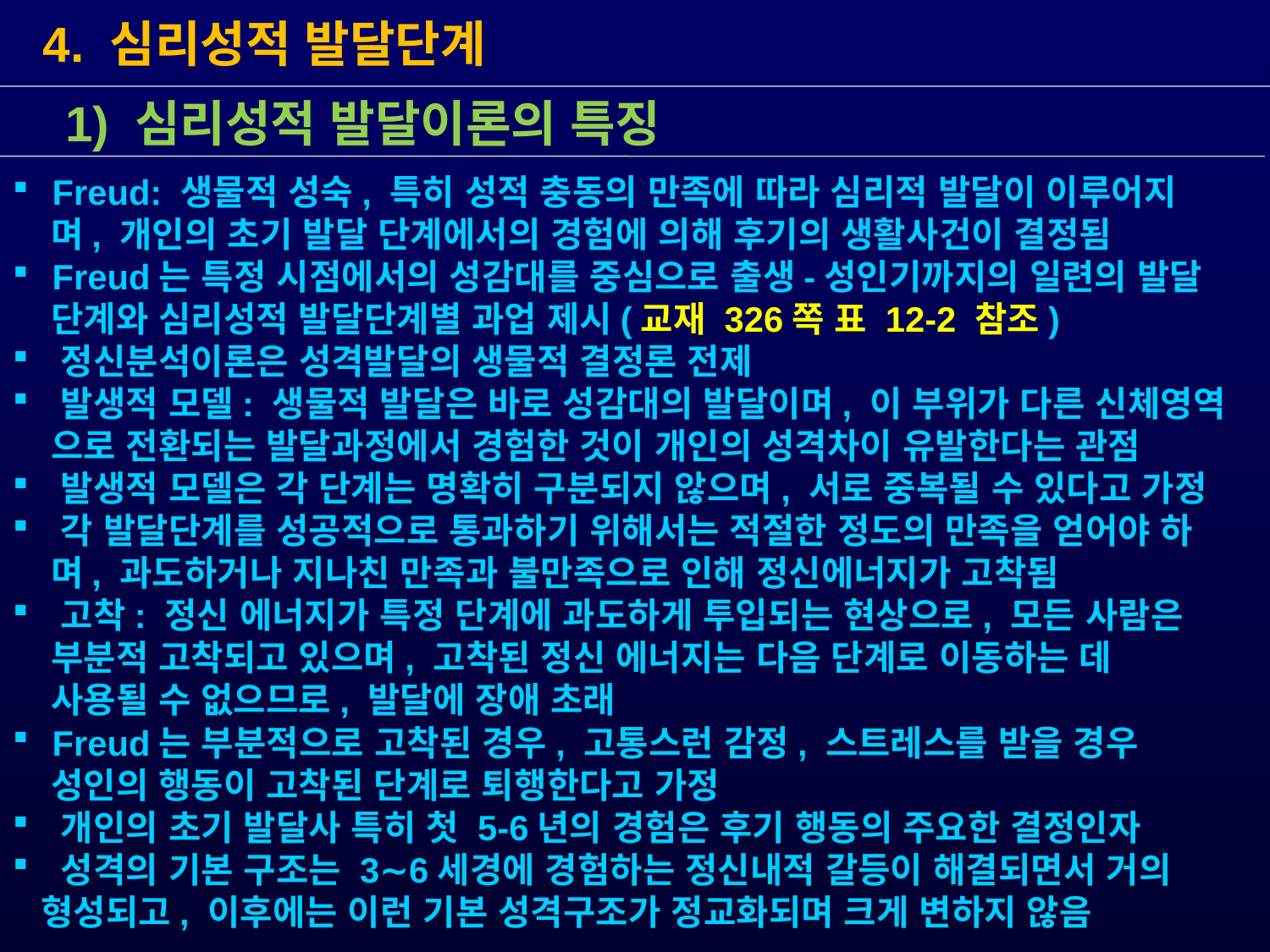

4. 심리성적 발달단계
  1) 심리성적 발달이론의 특징

 Freud: 생물적 성숙, 특히 성적 충동의 만족에 따라 심리적 발달이 이루어지
   며, 개인의 초기 발달 단계에서의 경험에 의해 후기의 생활사건이 결정됨
 Freud는 특정 시점에서의 성감대를 중심으로 출생-성인기까지의 일련의 발달
   단계와 심리성적 발달단계별 과업 제시(교재 326쪽 표 12-2 참조)
 정신분석이론은 성격발달의 생물적 결정론 전제
 발생적 모델: 생물적 발달은 바로 성감대의 발달이며, 이 부위가 다른 신체영역
   으로 전환되는 발달과정에서 경험한 것이 개인의 성격차이 유발한다는 관점
 발생적 모델은 각 단계는 명확히 구분되지 않으며, 서로 중복될 수 있다고 가정
 각 발달단계를 성공적으로 통과하기 위해서는 적절한 정도의 만족을 얻어야 하
   며, 과도하거나 지나친 만족과 불만족으로 인해 정신에너지가 고착됨
 고착: 정신 에너지가 특정 단계에 과도하게 투입되는 현상으로, 모든 사람은
   부분적 고착되고 있으며, 고착된 정신 에너지는 다음 단계로 이동하는 데
   사용될 수 없으므로, 발달에 장애 초래
 Freud는 부분적으로 고착된 경우, 고통스런 감정, 스트레스를 받을 경우
   성인의 행동이 고착된 단계로 퇴행한다고 가정
 개인의 초기 발달사 특히 첫 5-6년의 경험은 후기 행동의 주요한 결정인자
 성격의 기본 구조는 3∼6세경에 경험하는 정신내적 갈등이 해결되면서 거의
  형성되고, 이후에는 이런 기본 성격구조가 정교화되며 크게 변하지 않음